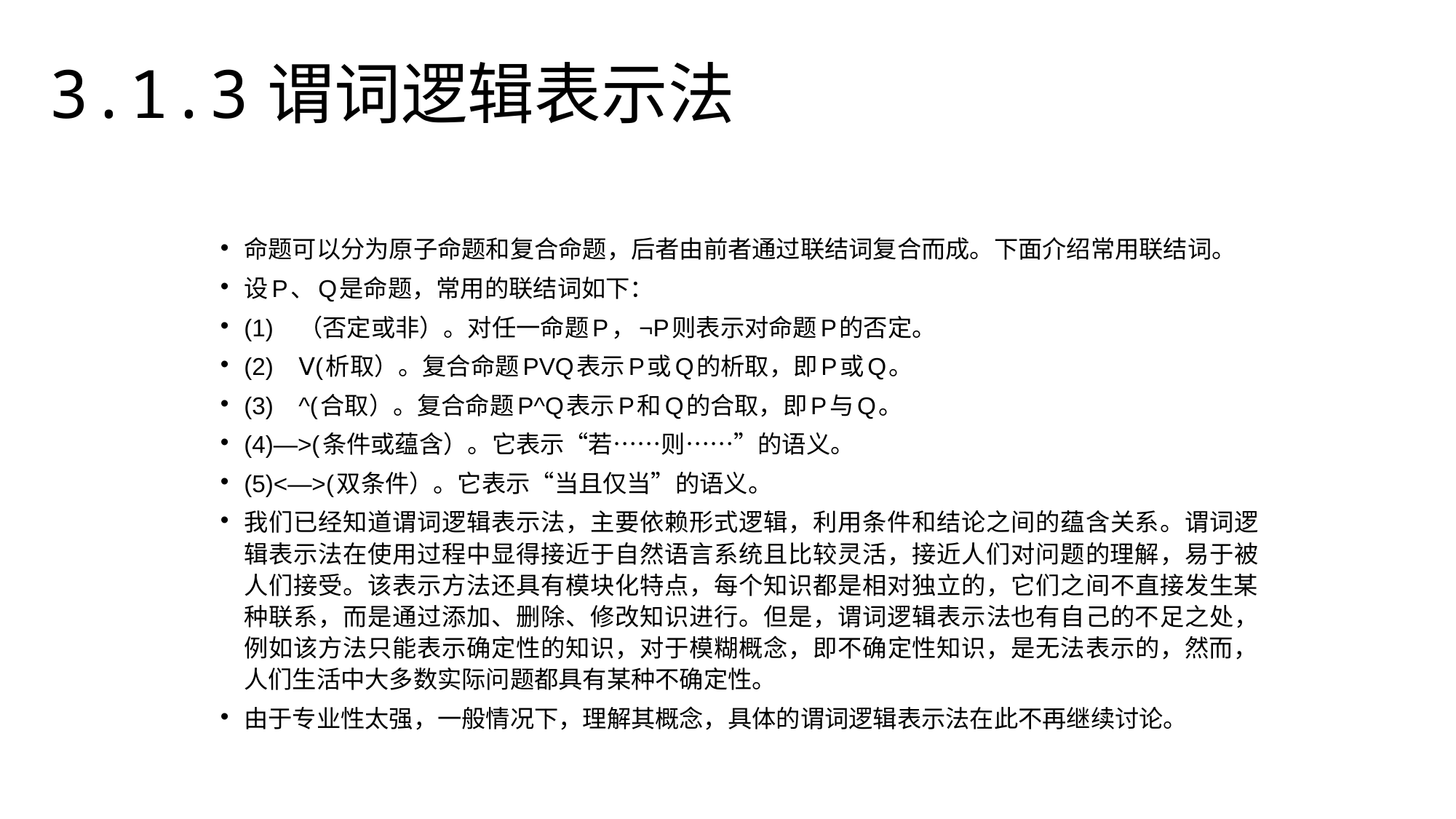

3.1.3谓词逻辑表示法
命题可以分为原子命题和复合命题，后者由前者通过联结词复合而成。下面介绍常用联结词。
设P、Q是命题，常用的联结词如下：
(1)	（否定或非）。对任一命题P，¬P则表示对命题P的否定。
(2)	Ⅴ(析取）。复合命题PVQ表示P或Q的析取，即P或Q。
(3)	^(合取）。复合命题P^Q表示P和Q的合取，即P与Q。
(4)—>(条件或蕴含）。它表示“若……则……”的语义。
(5)<—>(双条件）。它表示“当且仅当”的语义。
我们已经知道谓词逻辑表示法，主要依赖形式逻辑，利用条件和结论之间的蕴含关系。谓词逻辑表示法在使用过程中显得接近于自然语言系统且比较灵活，接近人们对问题的理解，易于被人们接受。该表示方法还具有模块化特点，每个知识都是相对独立的，它们之间不直接发生某种联系，而是通过添加、删除、修改知识进行。但是，谓词逻辑表示法也有自己的不足之处，例如该方法只能表示确定性的知识，对于模糊概念，即不确定性知识，是无法表示的，然而，人们生活中大多数实际问题都具有某种不确定性。
由于专业性太强，一般情况下，理解其概念，具体的谓词逻辑表示法在此不再继续讨论。